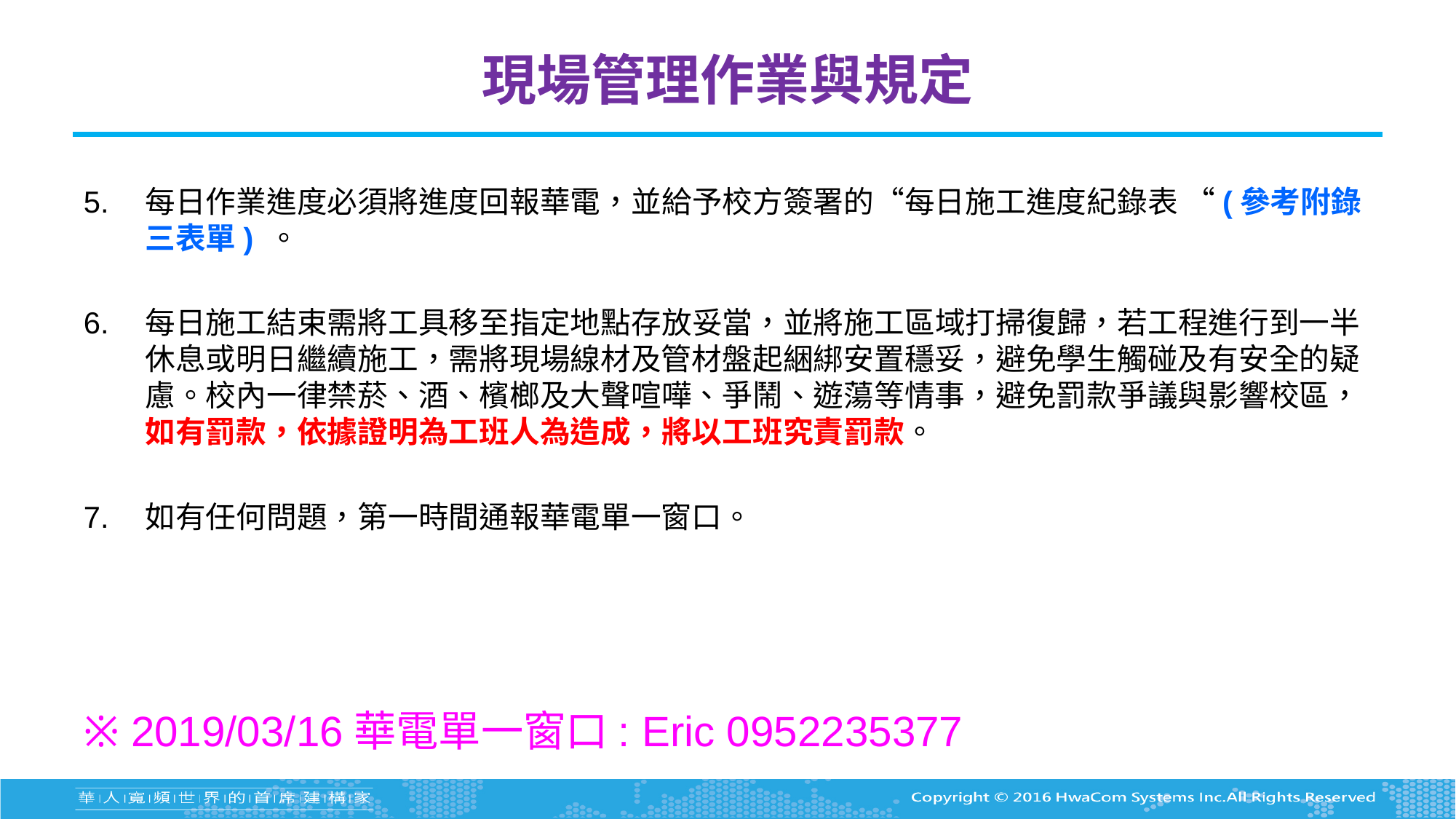

# 現場管理作業與規定

每日作業進度必須將進度回報華電，並給予校方簽署的“每日施工進度紀錄表 “(參考附錄三表單) 。

每日施工結束需將工具移至指定地點存放妥當，並將施工區域打掃復歸，若工程進行到一半休息或明日繼續施工，需將現場線材及管材盤起綑綁安置穩妥，避免學生觸碰及有安全的疑慮。校內一律禁菸、酒、檳榔及大聲喧嘩、爭鬧、遊蕩等情事，避免罰款爭議與影響校區，如有罰款，依據證明為工班人為造成，將以工班究責罰款。

如有任何問題，第一時間通報華電單一窗口。

※ 2019/03/16華電單一窗口: Eric 0952235377